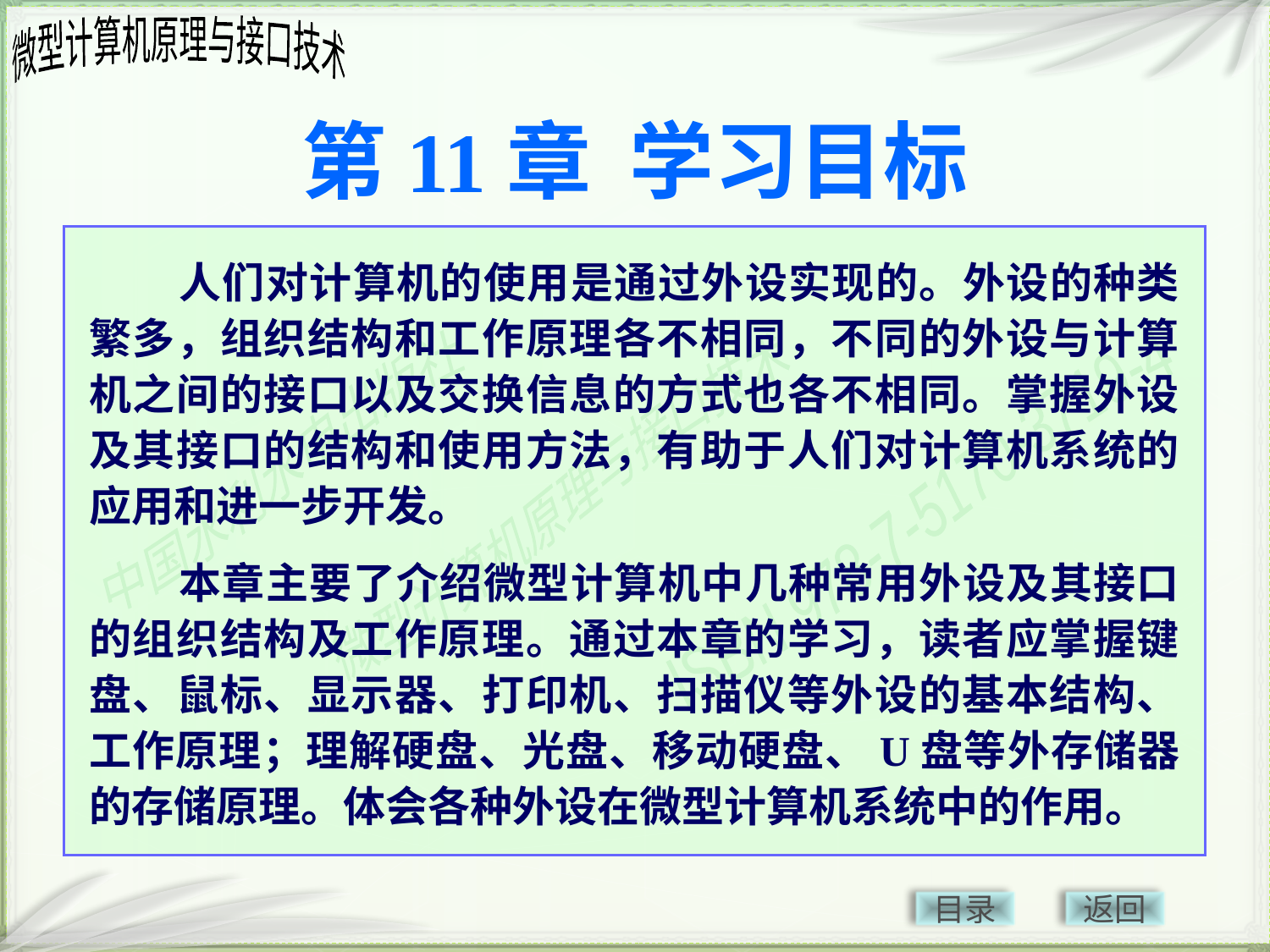

# 第11章  学习目标
人们对计算机的使用是通过外设实现的。外设的种类繁多，组织结构和工作原理各不相同，不同的外设与计算机之间的接口以及交换信息的方式也各不相同。掌握外设及其接口的结构和使用方法，有助于人们对计算机系统的应用和进一步开发。
本章主要了介绍微型计算机中几种常用外设及其接口的组织结构及工作原理。通过本章的学习，读者应掌握键盘、鼠标、显示器、打印机、扫描仪等外设的基本结构、工作原理；理解硬盘、光盘、移动硬盘、U盘等外存储器的存储原理。体会各种外设在微型计算机系统中的作用。